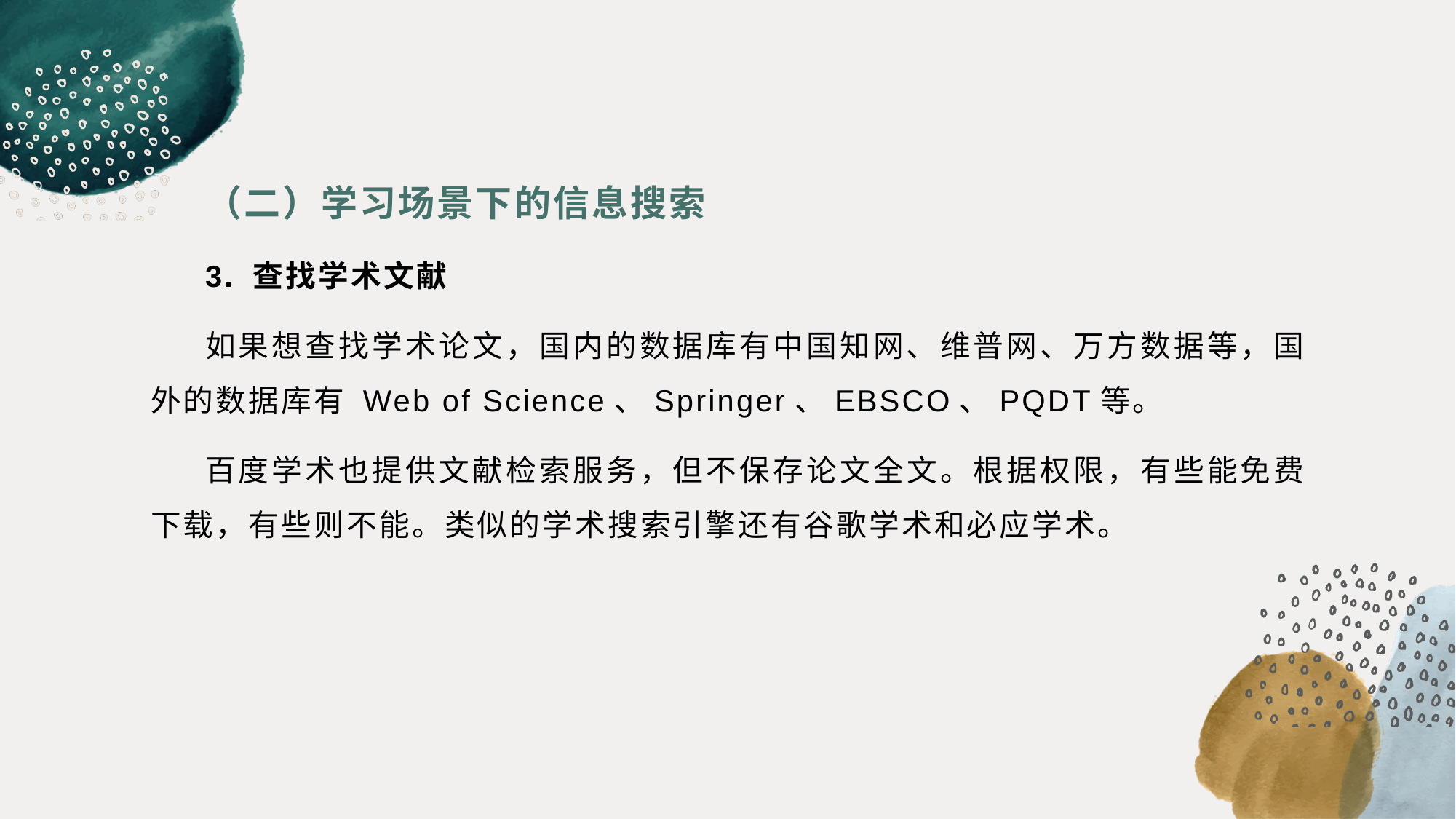

（二）学习场景下的信息搜索
3. 查找学术文献
如果想查找学术论文，国内的数据库有中国知网、维普网、万方数据等，国外的数据库有 Web of Science、Springer、EBSCO、PQDT等。
百度学术也提供文献检索服务，但不保存论文全文。根据权限，有些能免费下载，有些则不能。类似的学术搜索引擎还有谷歌学术和必应学术。